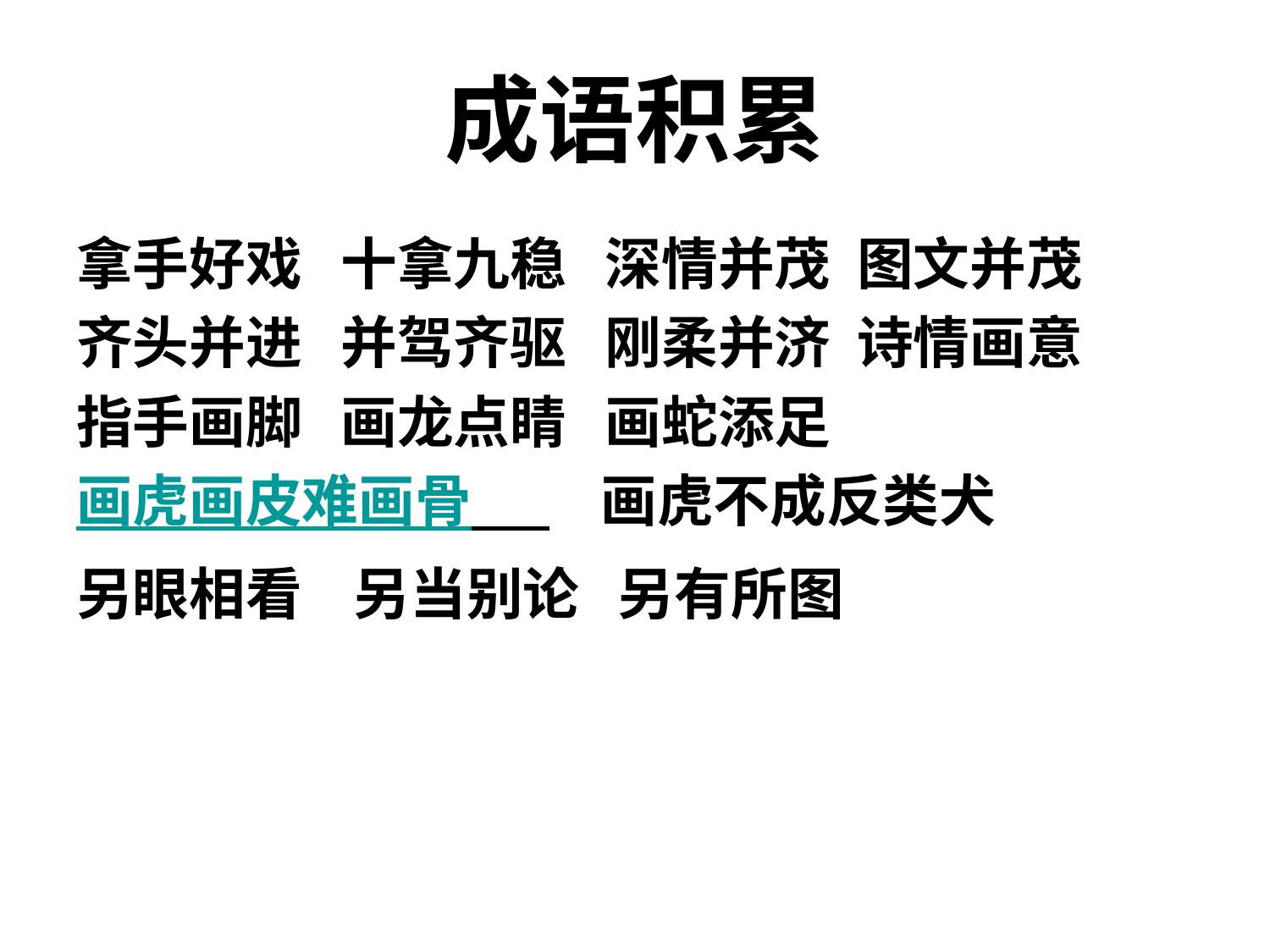

# 成语积累
拿手好戏   十拿九稳   深情并茂  图文并茂
齐头并进   并驾齐驱   刚柔并济  诗情画意
指手画脚   画龙点睛   画蛇添足
画虎画皮难画骨          画虎不成反类犬
另眼相看    另当别论   另有所图